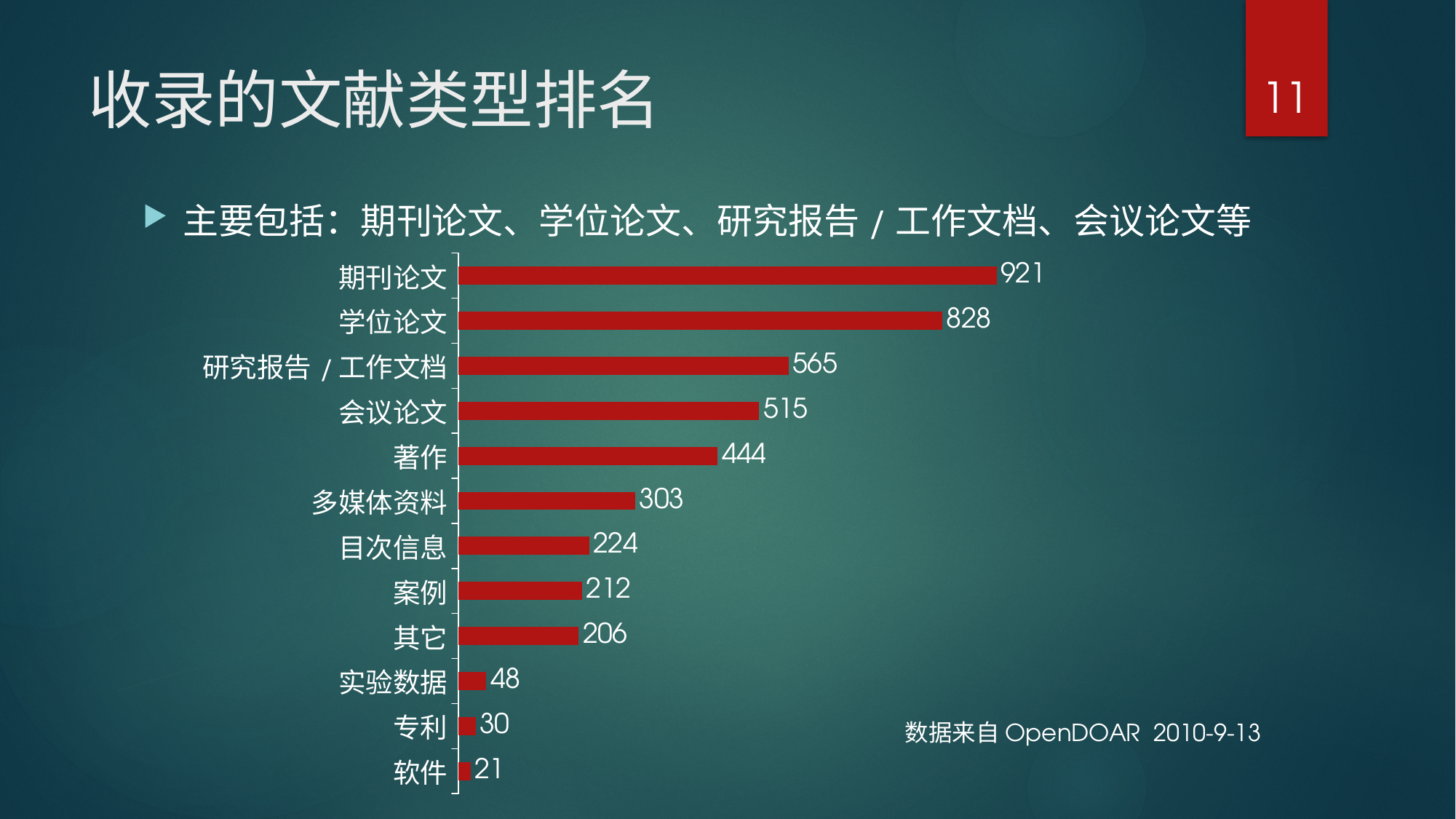

11
# 收录的文献类型排名
主要包括：期刊论文、学位论文、研究报告/工作文档、会议论文等

数据来自OpenDOAR  2010-9-13

### Chart

| Category | 系列 1 |
|---|---|
| 软件 | 21.0 |
| 专利 | 30.0 |
| 实验数据 | 48.0 |
| 其它 | 206.0 |
| 案例 | 212.0 |
| 目次信息 | 224.0 |
| 多媒体资料 | 303.0 |
| 著作 | 444.0 |
| 会议论文 | 515.0 |
| 研究报告/工作文档 | 565.0 |
| 学位论文 | 828.0 |
| 期刊论文 | 921.0 |